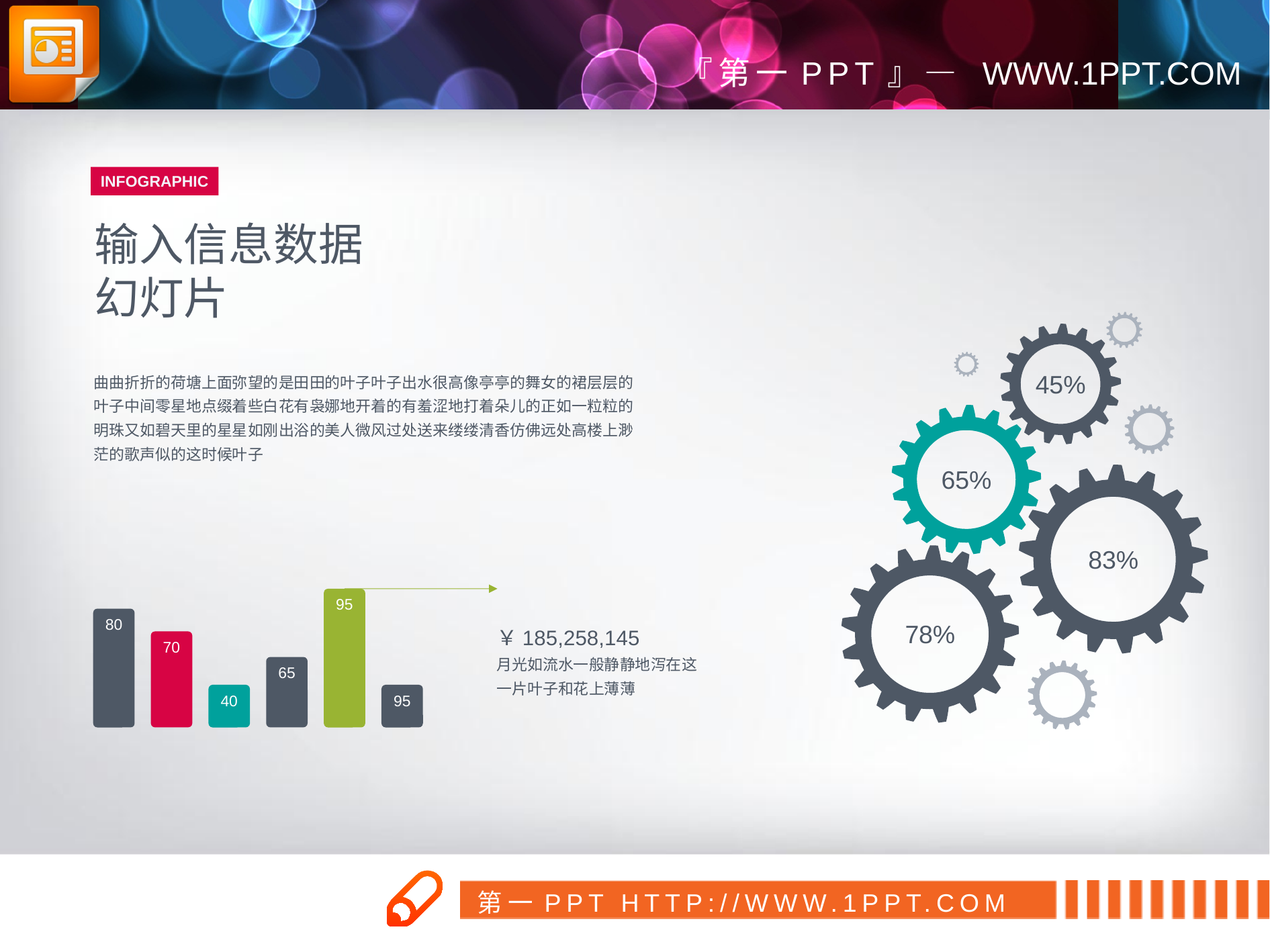

INFOGRAPHIC
输入信息数据
幻灯片

曲曲折折的荷塘上面弥望的是田田的叶子叶子出水很高像亭亭的舞女的裙层层的叶子中间零星地点缀着些白花有袅娜地开着的有羞涩地打着朵儿的正如一粒粒的明珠又如碧天里的星星如刚出浴的美人微风过处送来缕缕清香仿佛远处高楼上渺茫的歌声似的这时候叶子
45%

65%

83%

95
80
￥185,258,145
月光如流水一般静静地泻在这一片叶子和花上薄薄
78%
70
65

40
95